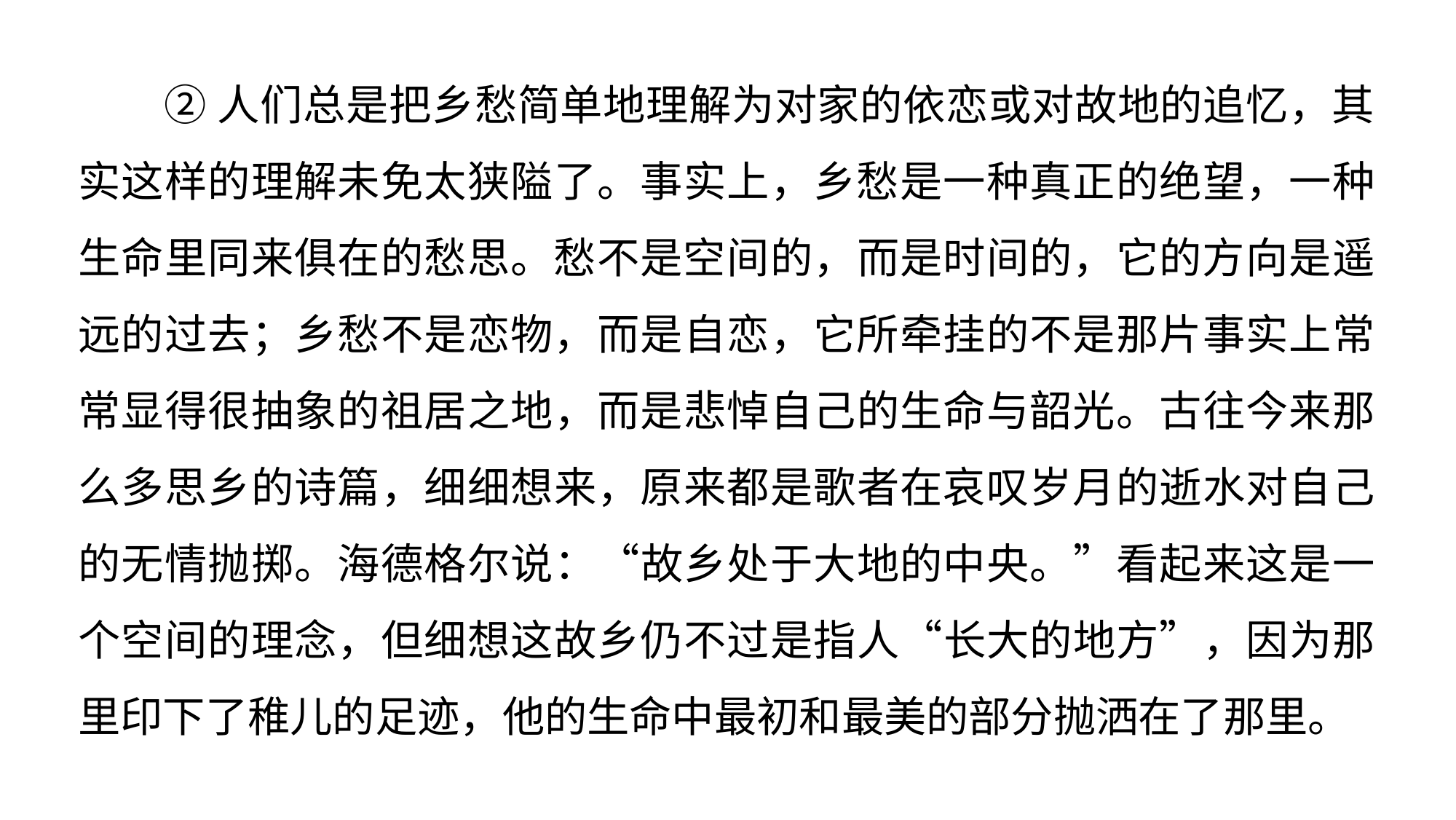

②人们总是把乡愁简单地理解为对家的依恋或对故地的追忆，其实这样的理解未免太狭隘了。事实上，乡愁是一种真正的绝望，一种生命里同来俱在的愁思。愁不是空间的，而是时间的，它的方向是遥远的过去；乡愁不是恋物，而是自恋，它所牵挂的不是那片事实上常常显得很抽象的祖居之地，而是悲悼自己的生命与韶光。古往今来那么多思乡的诗篇，细细想来，原来都是歌者在哀叹岁月的逝水对自己的无情抛掷。海德格尔说：“故乡处于大地的中央。”看起来这是一个空间的理念，但细想这故乡仍不过是指人“长大的地方”，因为那里印下了稚儿的足迹，他的生命中最初和最美的部分抛洒在了那里。